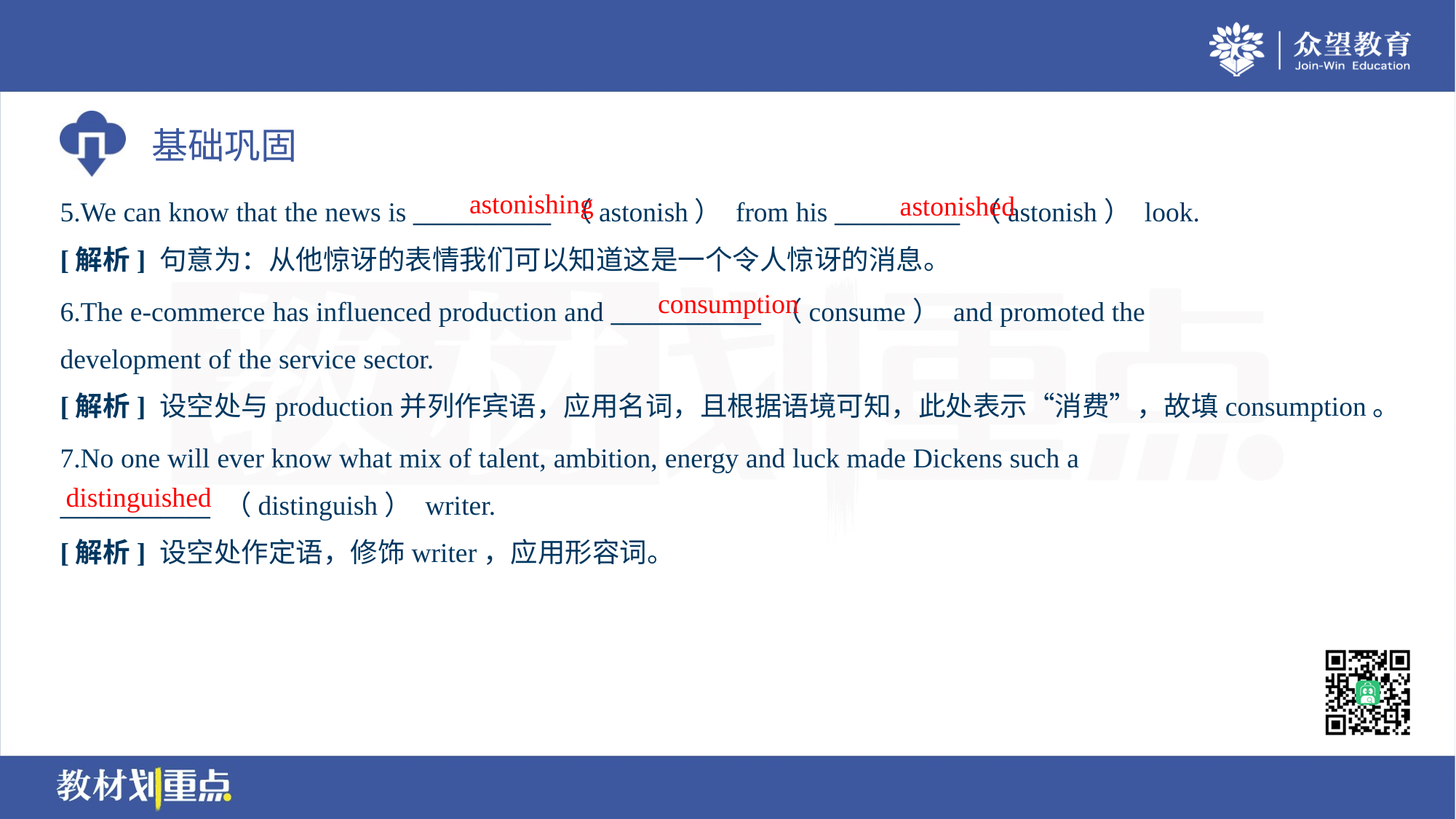

astonishing
astonished
5.We can know that the news is ___________ （astonish） from his __________ （astonish） look.
[解析] 句意为：从他惊讶的表情我们可以知道这是一个令人惊讶的消息。
consumption
6.The e-commerce has influenced production and ____________ （consume） and promoted the
development of the service sector.
[解析] 设空处与production并列作宾语，应用名词，且根据语境可知，此处表示“消费”，故填consumption。
7.No one will ever know what mix of talent, ambition, energy and luck made Dickens such a
____________ （distinguish） writer.
distinguished
[解析] 设空处作定语，修饰writer，应用形容词。